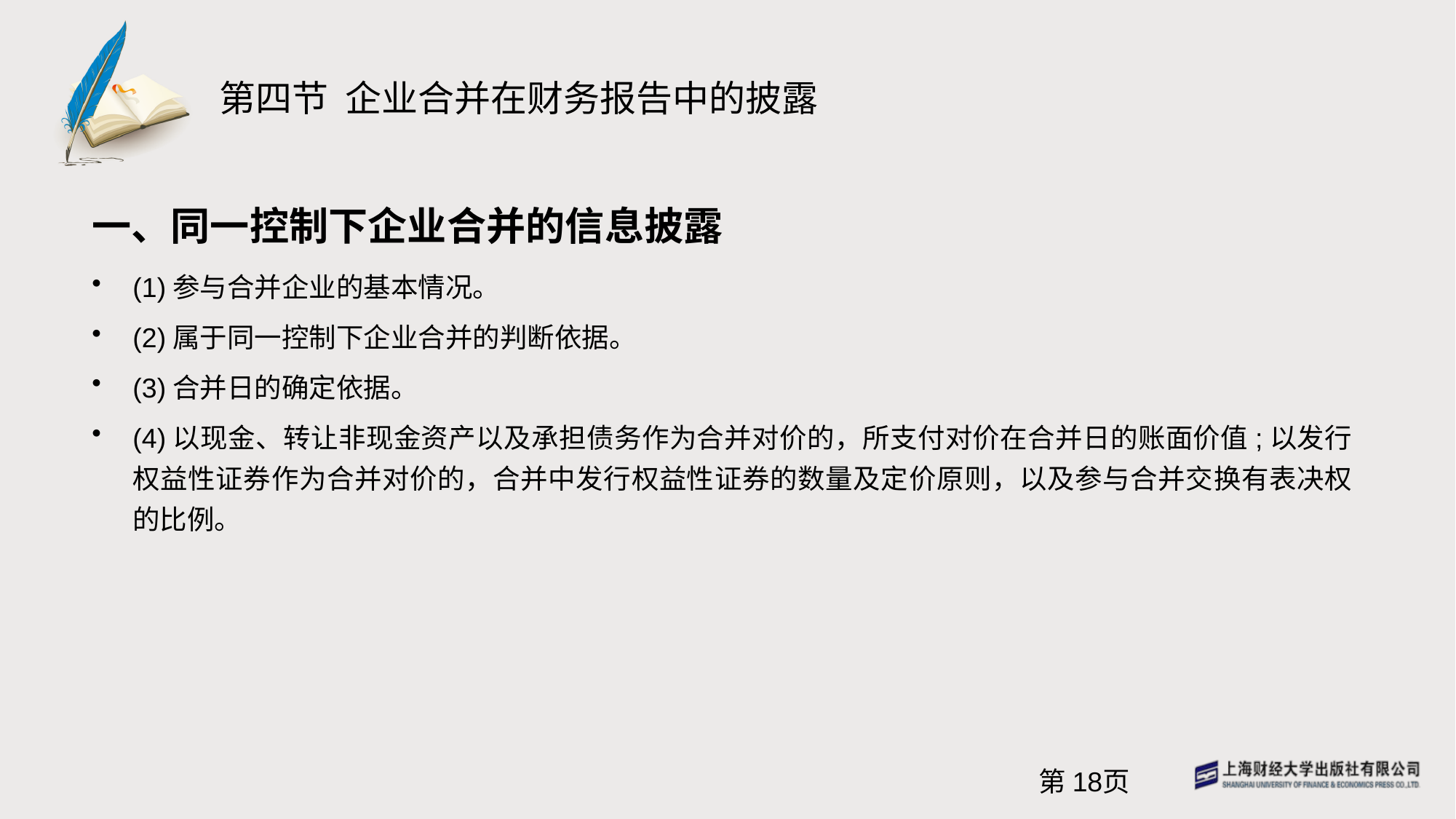

# 第四节  企业合并在财务报告中的披露
一、同一控制下企业合并的信息披露
(1)参与合并企业的基本情况。
(2)属于同一控制下企业合并的判断依据。
(3)合并日的确定依据。
(4)以现金、转让非现金资产以及承担债务作为合并对价的，所支付对价在合并日的账面价值;以发行权益性证券作为合并对价的，合并中发行权益性证券的数量及定价原则，以及参与合并交换有表决权的比例。

18